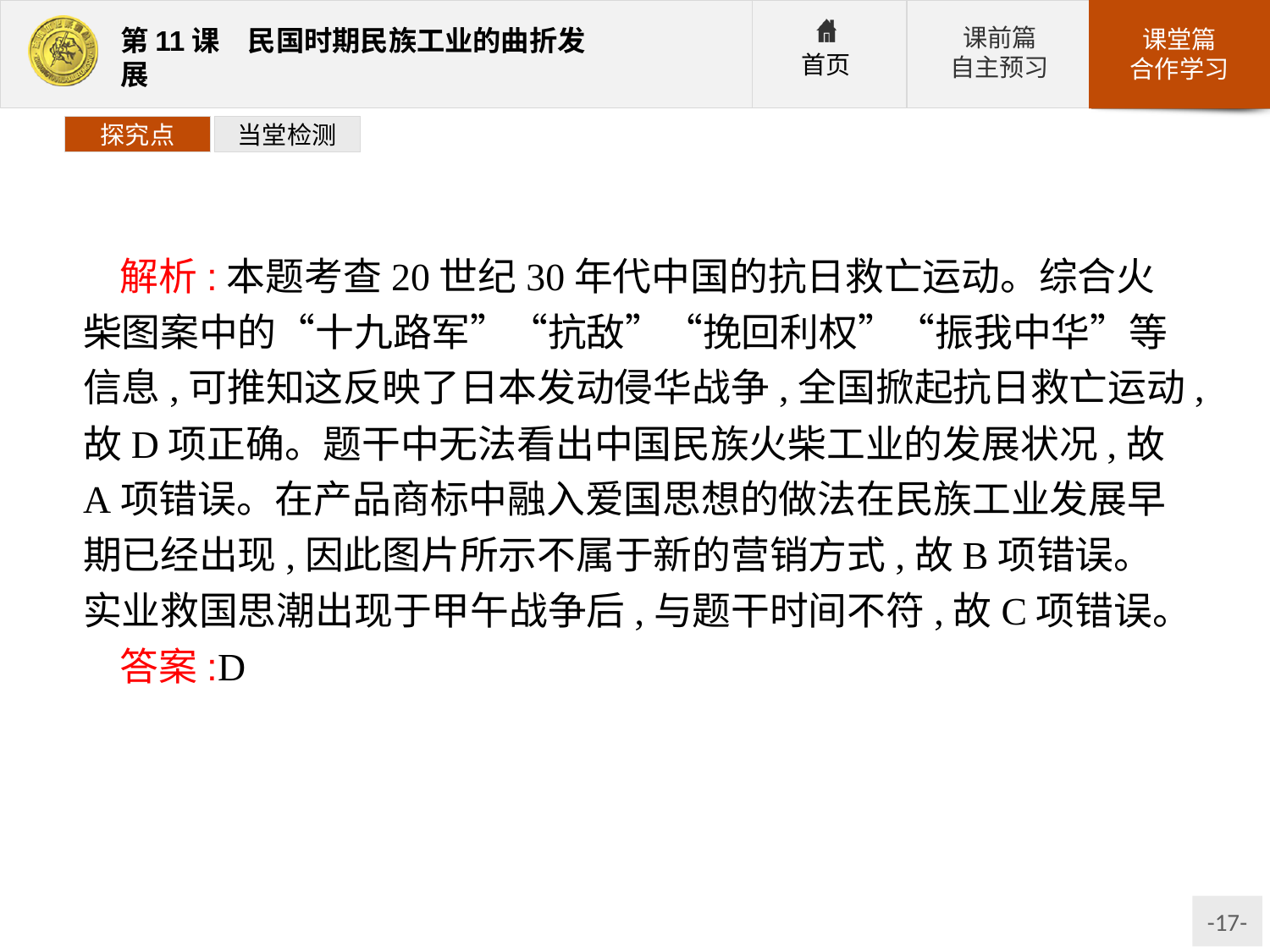

探究点
当堂检测
解析:本题考查20世纪30年代中国的抗日救亡运动。综合火柴图案中的“十九路军”“抗敌”“挽回利权”“振我中华”等信息,可推知这反映了日本发动侵华战争,全国掀起抗日救亡运动,故D项正确。题干中无法看出中国民族火柴工业的发展状况,故A项错误。在产品商标中融入爱国思想的做法在民族工业发展早期已经出现,因此图片所示不属于新的营销方式,故B项错误。实业救国思潮出现于甲午战争后,与题干时间不符,故C项错误。
答案:D